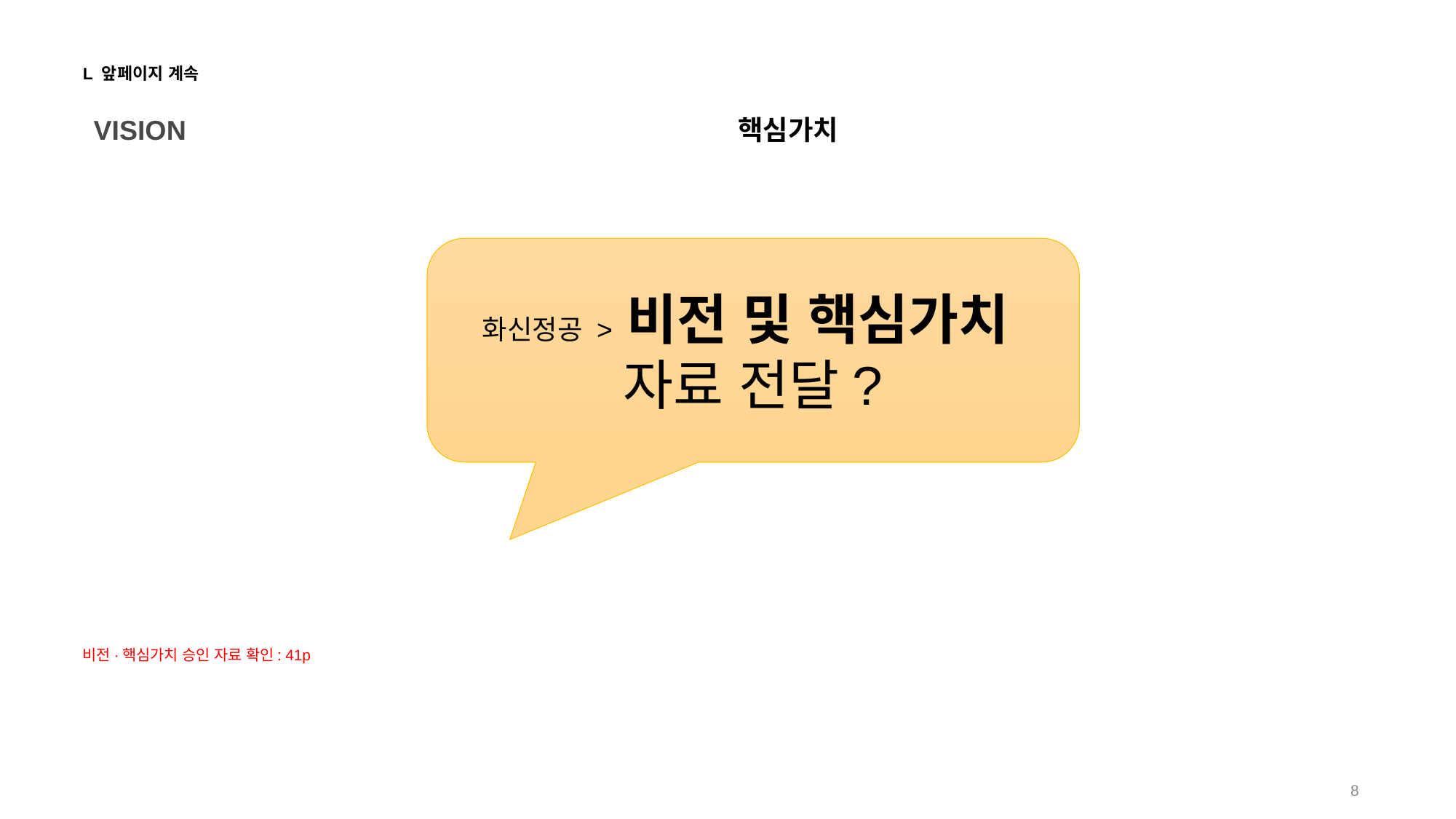

L 앞페이지 계속
VISION
핵심가치
화신정공 > 비전 및 핵심가치
자료 전달?
비전·핵심가치 승인 자료 확인: 41p
8